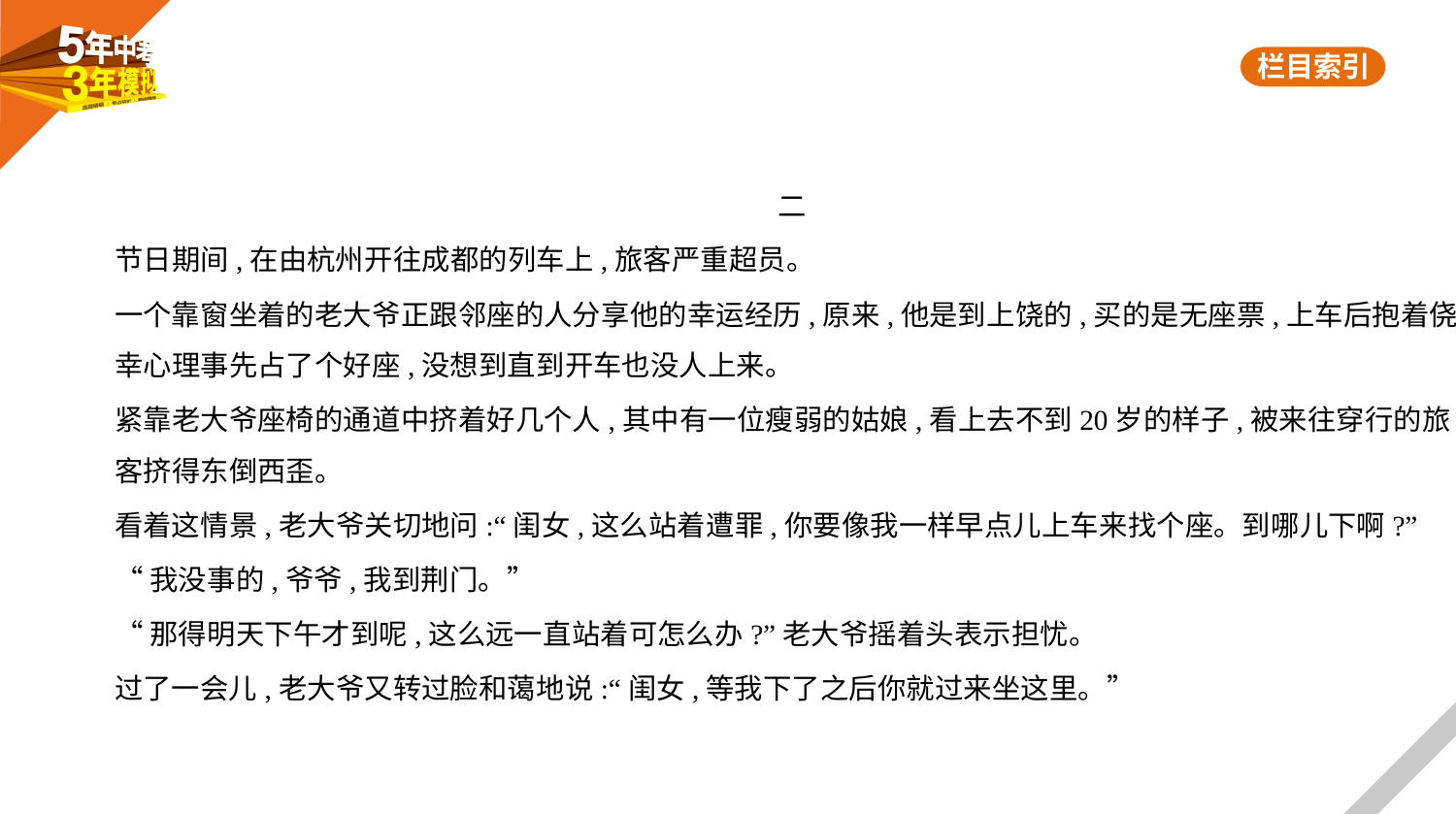

二
节日期间,在由杭州开往成都的列车上,旅客严重超员。
一个靠窗坐着的老大爷正跟邻座的人分享他的幸运经历,原来,他是到上饶的,买的是无座票,上车后抱着侥
幸心理事先占了个好座,没想到直到开车也没人上来。
紧靠老大爷座椅的通道中挤着好几个人,其中有一位瘦弱的姑娘,看上去不到20岁的样子,被来往穿行的旅
客挤得东倒西歪。
看着这情景,老大爷关切地问:“闺女,这么站着遭罪,你要像我一样早点儿上车来找个座。到哪儿下啊?”
“我没事的,爷爷,我到荆门。”
“那得明天下午才到呢,这么远一直站着可怎么办?”老大爷摇着头表示担忧。
过了一会儿,老大爷又转过脸和蔼地说:“闺女,等我下了之后你就过来坐这里。”